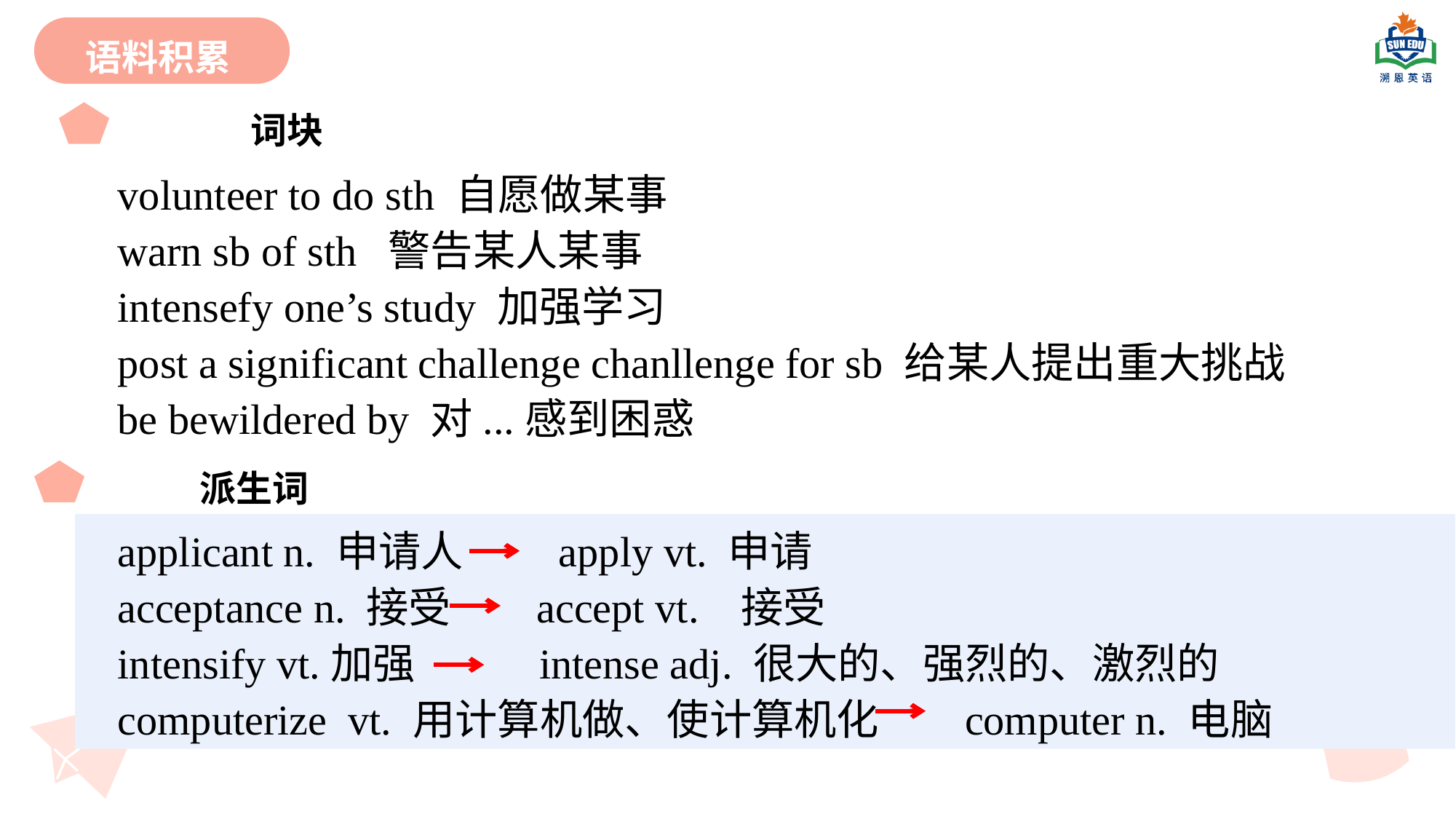

语料积累

 词块
volunteer to do sth 自愿做某事
warn sb of sth  警告某人某事
intensefy one’s study 加强学习
post a significant challenge chanllenge for sb 给某人提出重大挑战
be bewildered by 对...感到困惑

派生词
applicant n. 申请人         apply vt. 申请
acceptance n. 接受        accept vt.   接受
intensify vt.加强            intense adj. 很大的、强烈的、激烈的
computerize  vt. 用计算机做、使计算机化        computer n. 电脑